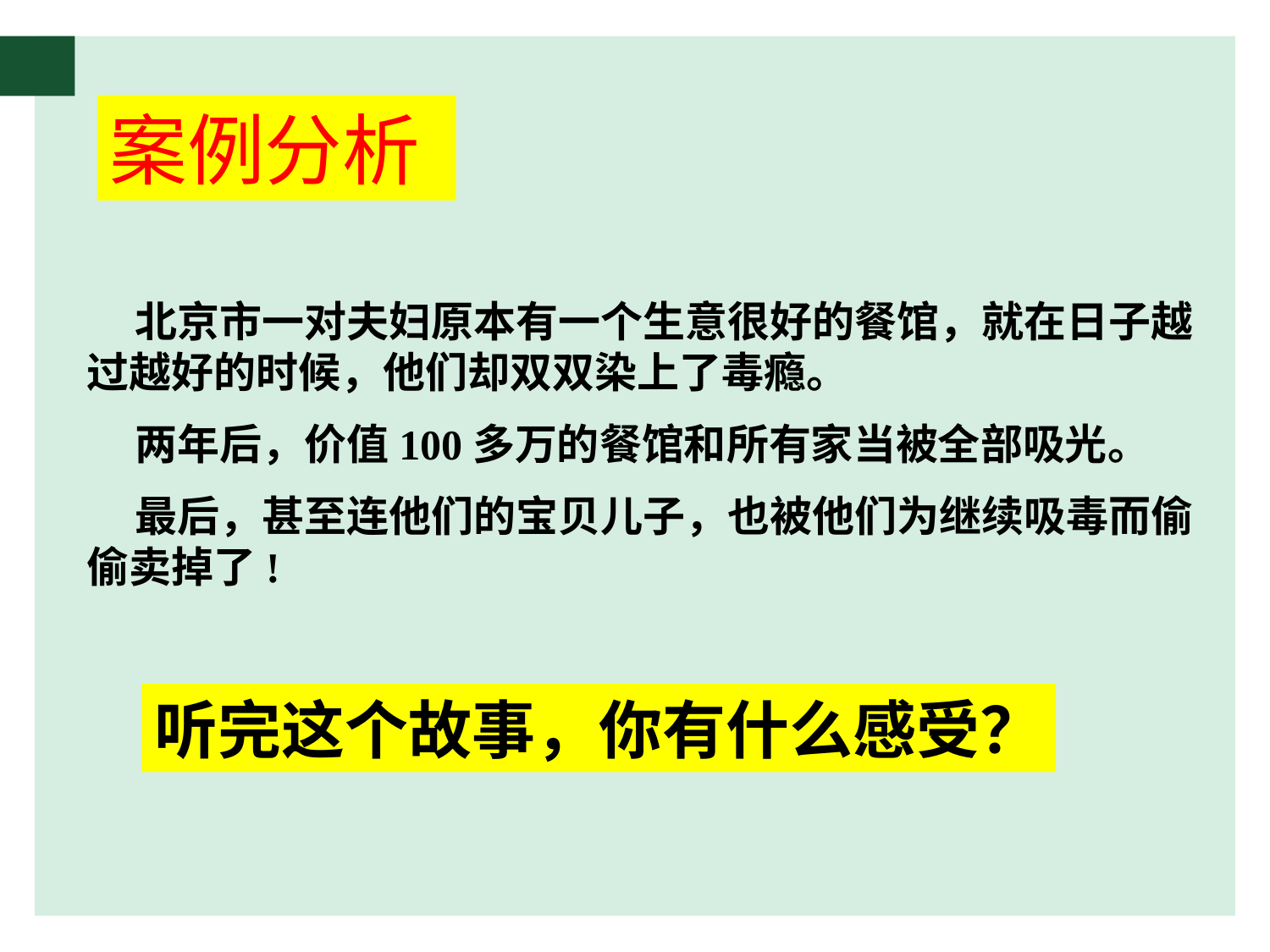

北京市一对夫妇原本有一个生意很好的餐馆，就在日子越过越好的时候，他们却双双染上了毒瘾。
    两年后，价值100多万的餐馆和所有家当被全部吸光。
    最后，甚至连他们的宝贝儿子，也被他们为继续吸毒而偷偷卖掉了!
案例分析
听完这个故事，你有什么感受？